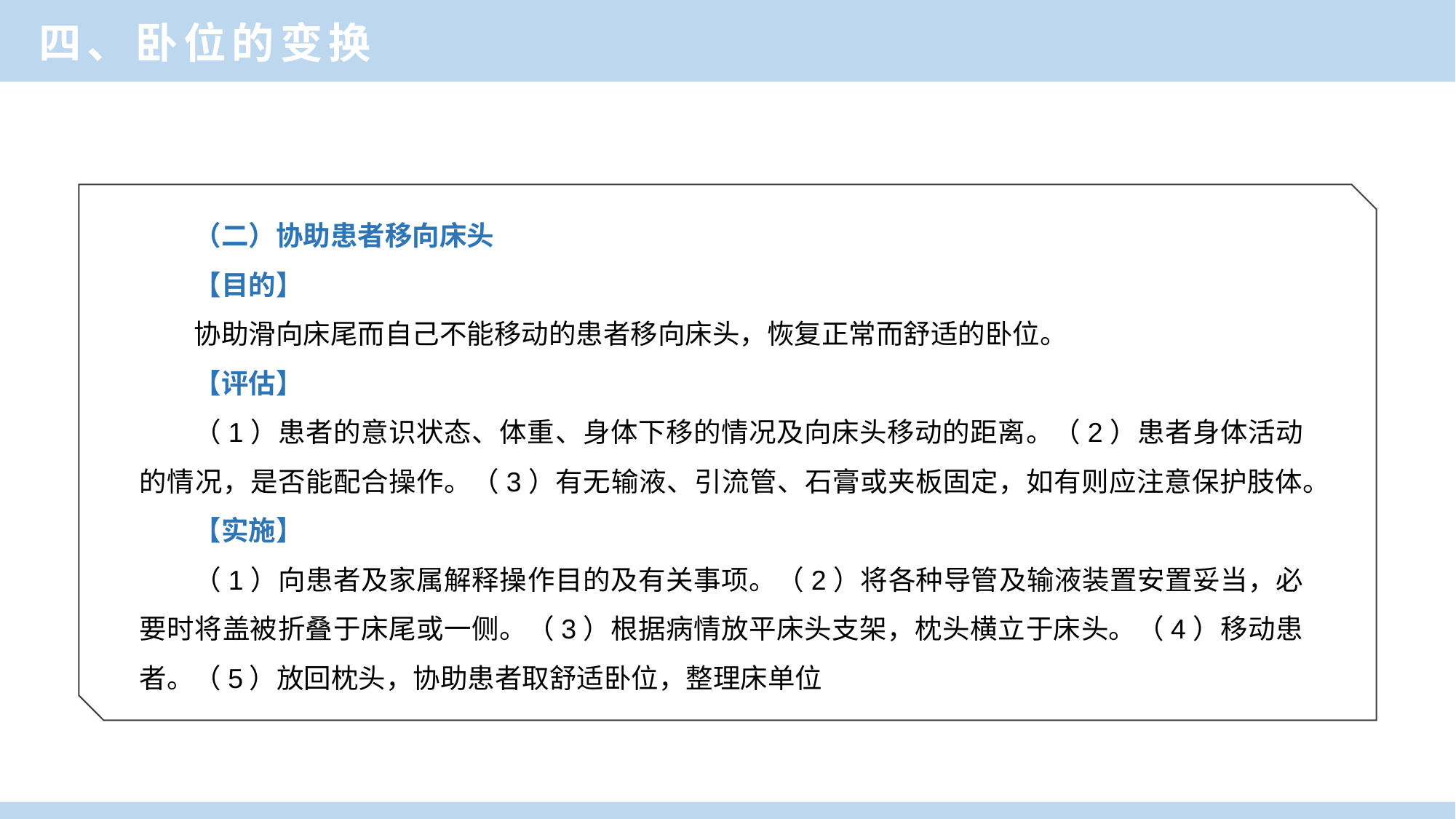

四、卧位的变换

（二）协助患者移向床头
【目的】
协助滑向床尾而自己不能移动的患者移向床头，恢复正常而舒适的卧位。
【评估】
（1）患者的意识状态、体重、身体下移的情况及向床头移动的距离。（2）患者身体活动的情况，是否能配合操作。（3）有无输液、引流管、石膏或夹板固定，如有则应注意保护肢体。
【实施】
（1）向患者及家属解释操作目的及有关事项。（2）将各种导管及输液装置安置妥当，必要时将盖被折叠于床尾或一侧。（3）根据病情放平床头支架，枕头横立于床头。（4）移动患者。（5）放回枕头，协助患者取舒适卧位，整理床单位